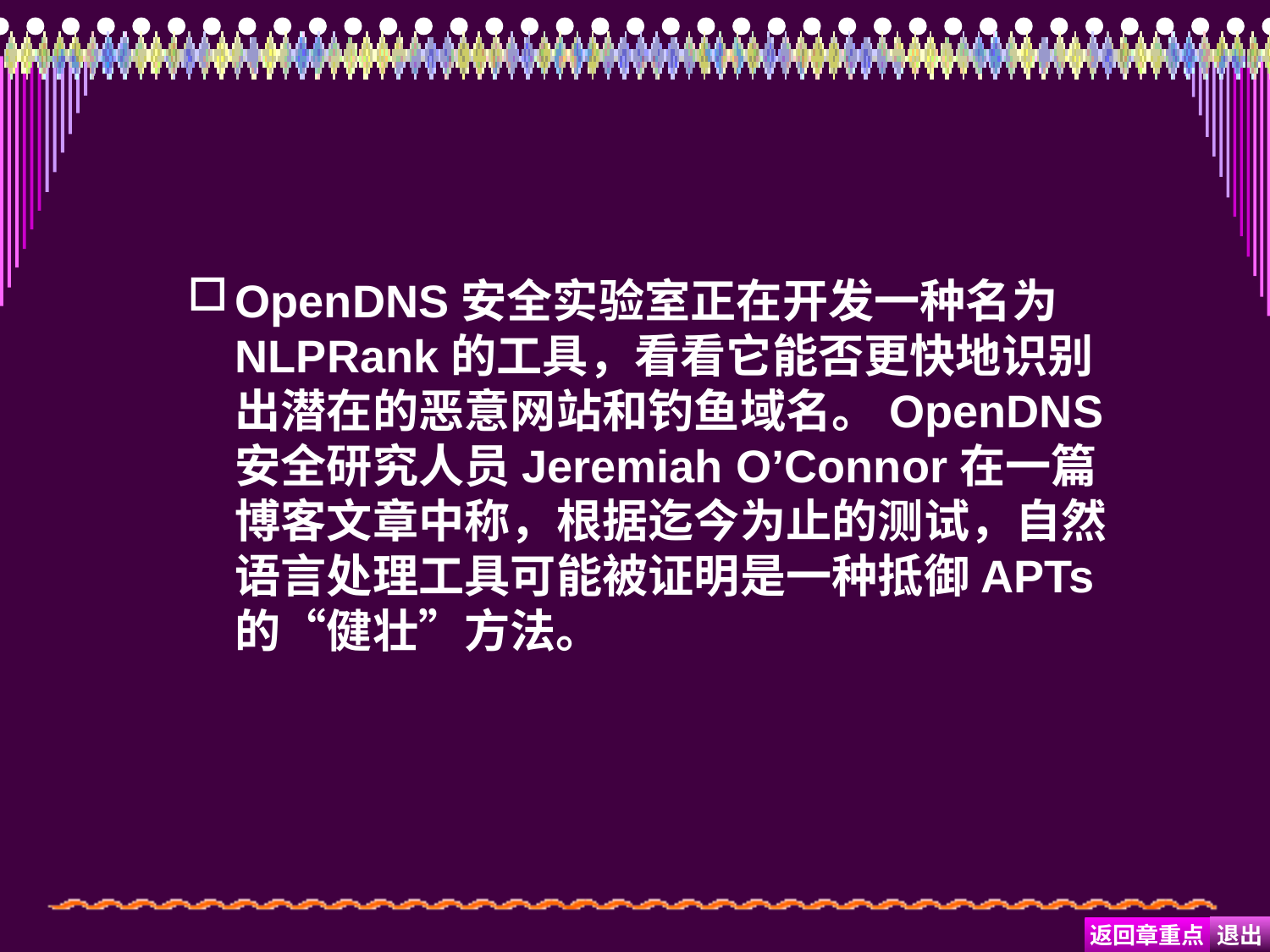

#
OpenDNS安全实验室正在开发一种名为NLPRank的工具，看看它能否更快地识别出潜在的恶意网站和钓鱼域名。OpenDNS安全研究人员Jeremiah O’Connor在一篇博客文章中称，根据迄今为止的测试，自然语言处理工具可能被证明是一种抵御APTs的“健壮”方法。